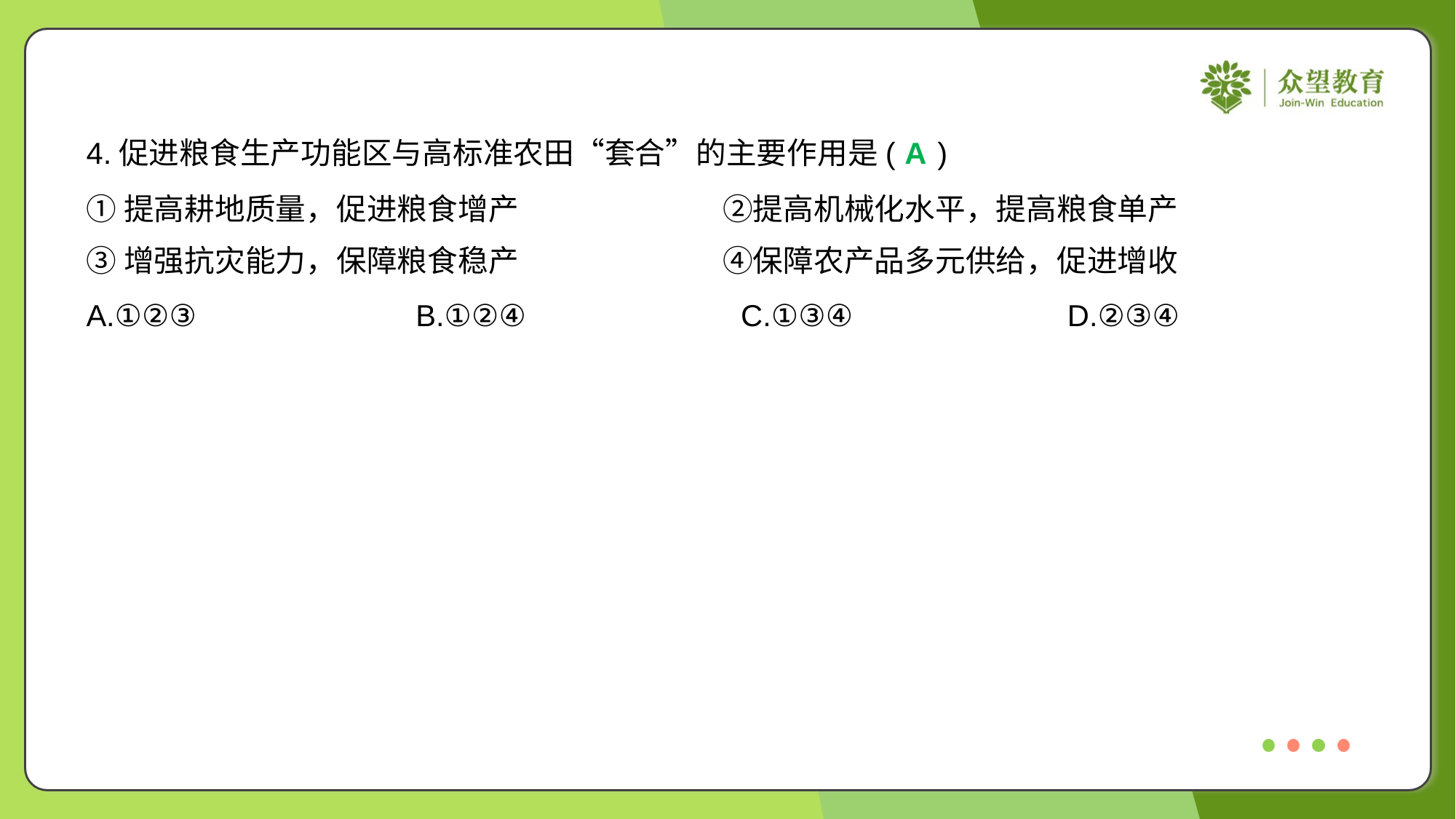

4.促进粮食生产功能区与高标准农田“套合”的主要作用是(     )
A
①提高耕地质量，促进粮食增产	②提高机械化水平，提高粮食单产
③增强抗灾能力，保障粮食稳产	④保障农产品多元供给，促进增收
A.①②③	B.①②④	C.①③④	D.②③④